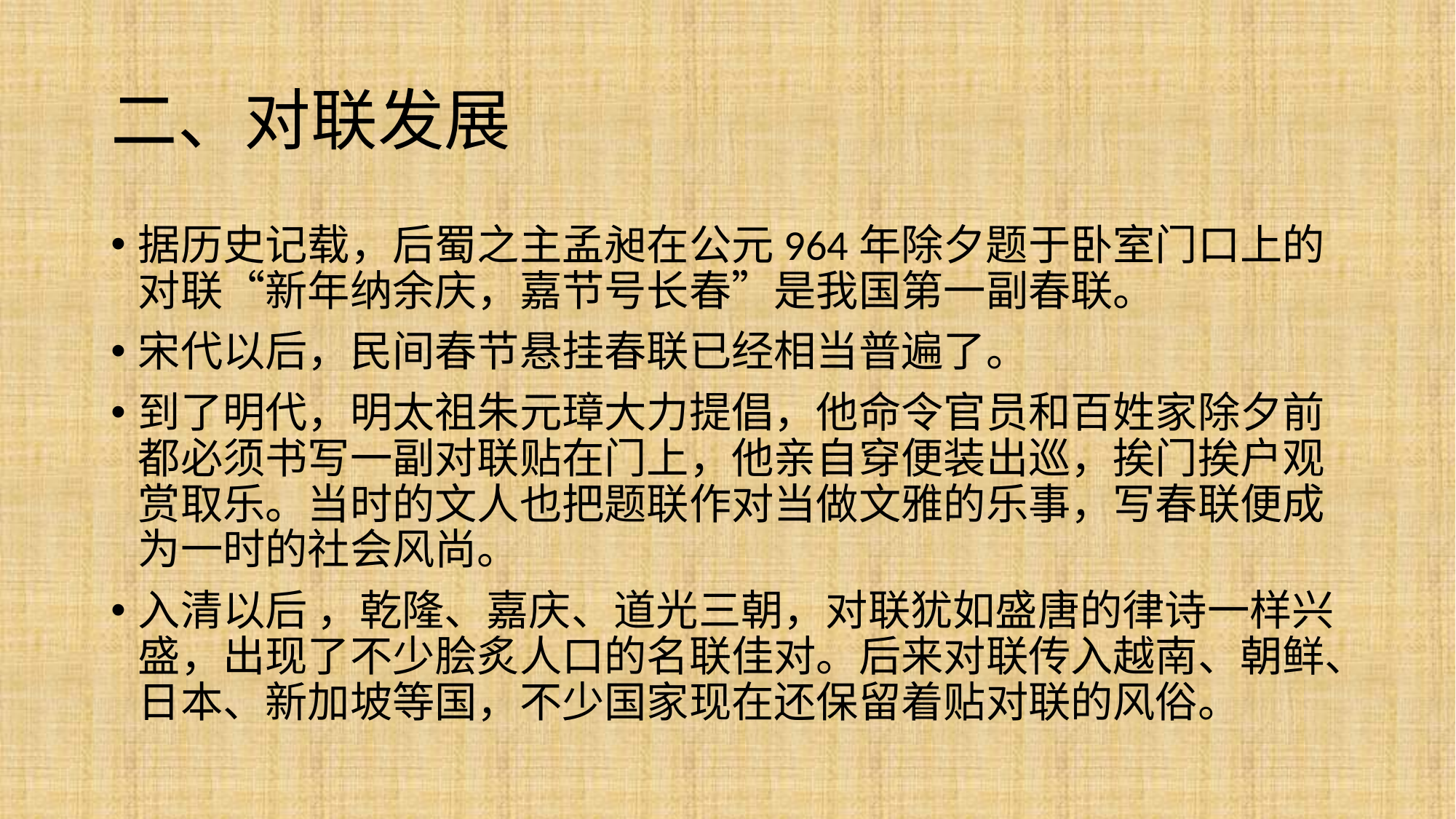

# 二、对联发展
据历史记载，后蜀之主孟昶在公元964年除夕题于卧室门口上的对联“新年纳余庆，嘉节号长春”是我国第一副春联。
宋代以后，民间春节悬挂春联已经相当普遍了。
到了明代，明太祖朱元璋大力提倡，他命令官员和百姓家除夕前都必须书写一副对联贴在门上，他亲自穿便装出巡，挨门挨户观赏取乐。当时的文人也把题联作对当做文雅的乐事，写春联便成为一时的社会风尚。
入清以后 ，乾隆、嘉庆、道光三朝，对联犹如盛唐的律诗一样兴盛，出现了不少脍炙人口的名联佳对。后来对联传入越南、朝鲜、日本、新加坡等国，不少国家现在还保留着贴对联的风俗。